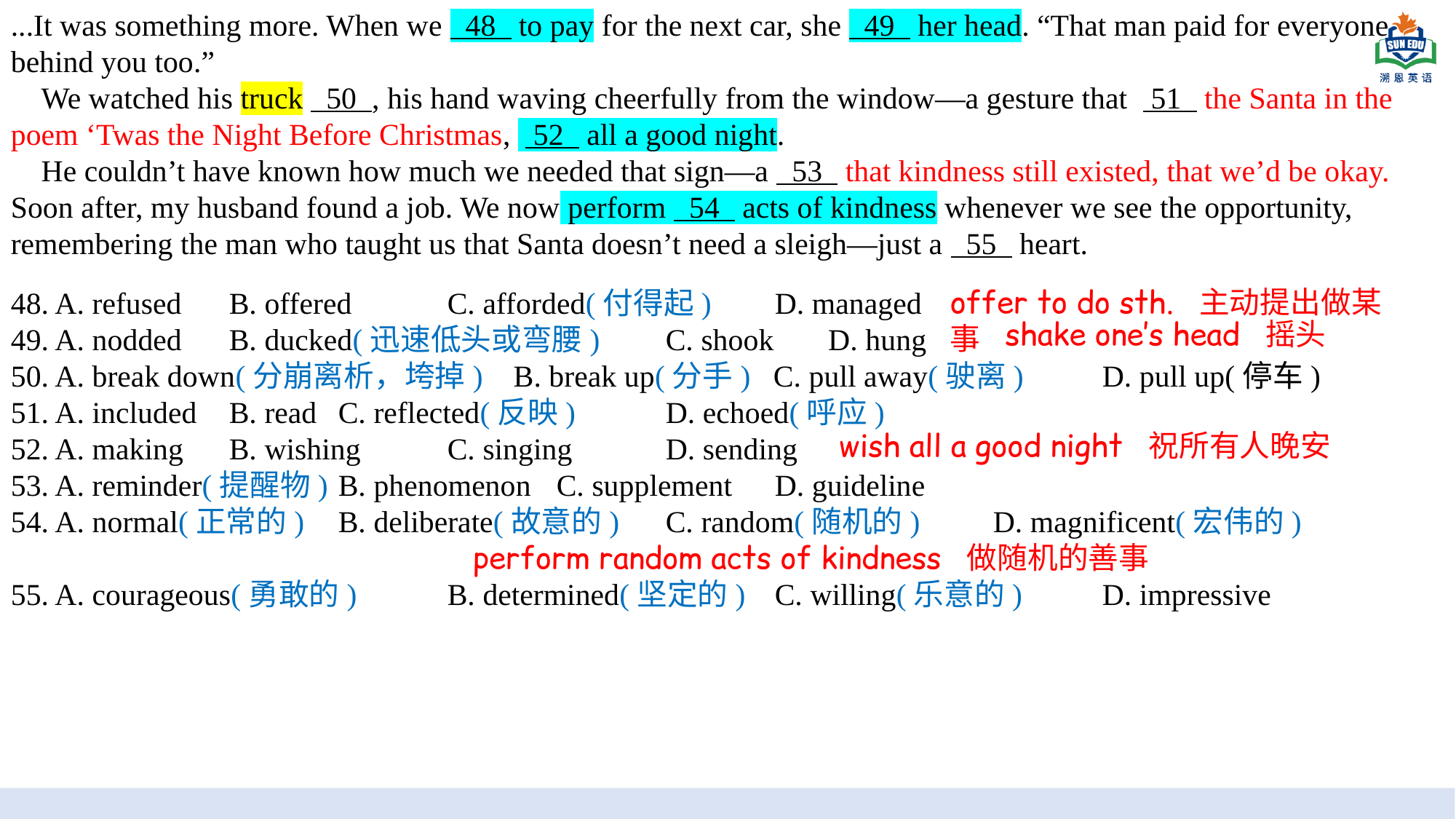

...It was something more. When we   48   to pay for the next car, she   49   her head. “That man paid for everyone behind you too.”
    We watched his truck   50  , his hand waving cheerfully from the window—a gesture that   51   the Santa in the poem ‘Twas the Night Before Christmas,   52   all a good night.
    He couldn’t have known how much we needed that sign—a   53   that kindness still existed, that we’d be okay. Soon after, my husband found a job. We now perform   54   acts of kindness whenever we see the opportunity, remembering the man who taught us that Santa doesn’t need a sleigh—just a   55   heart.
offer to do sth.  主动提出做某事
48. A. refused	B. offered	C. afforded(付得起)	D. managed
49. A. nodded	B. ducked(迅速低头或弯腰)	C. shook	       D. hung
50. A. break down(分崩离析，垮掉)    B. break up(分手)   C. pull away(驶离)	D. pull up(停车)
51. A. included	B. read	C. reflected(反映)	D. echoed(呼应)
52. A. making	B. wishing	C. singing	D. sending
53. A. reminder(提醒物)	B. phenomenon	C. supplement	D. guideline
54. A. normal(正常的)	B. deliberate(故意的)	C. random(随机的)	D. magnificent(宏伟的)

55. A. courageous(勇敢的)	B. determined(坚定的)	C. willing(乐意的)	D. impressive
shake one’s head  摇头
TRAVEL
wish all a good night  祝所有人晚安
perform random acts of kindness  做随机的善事